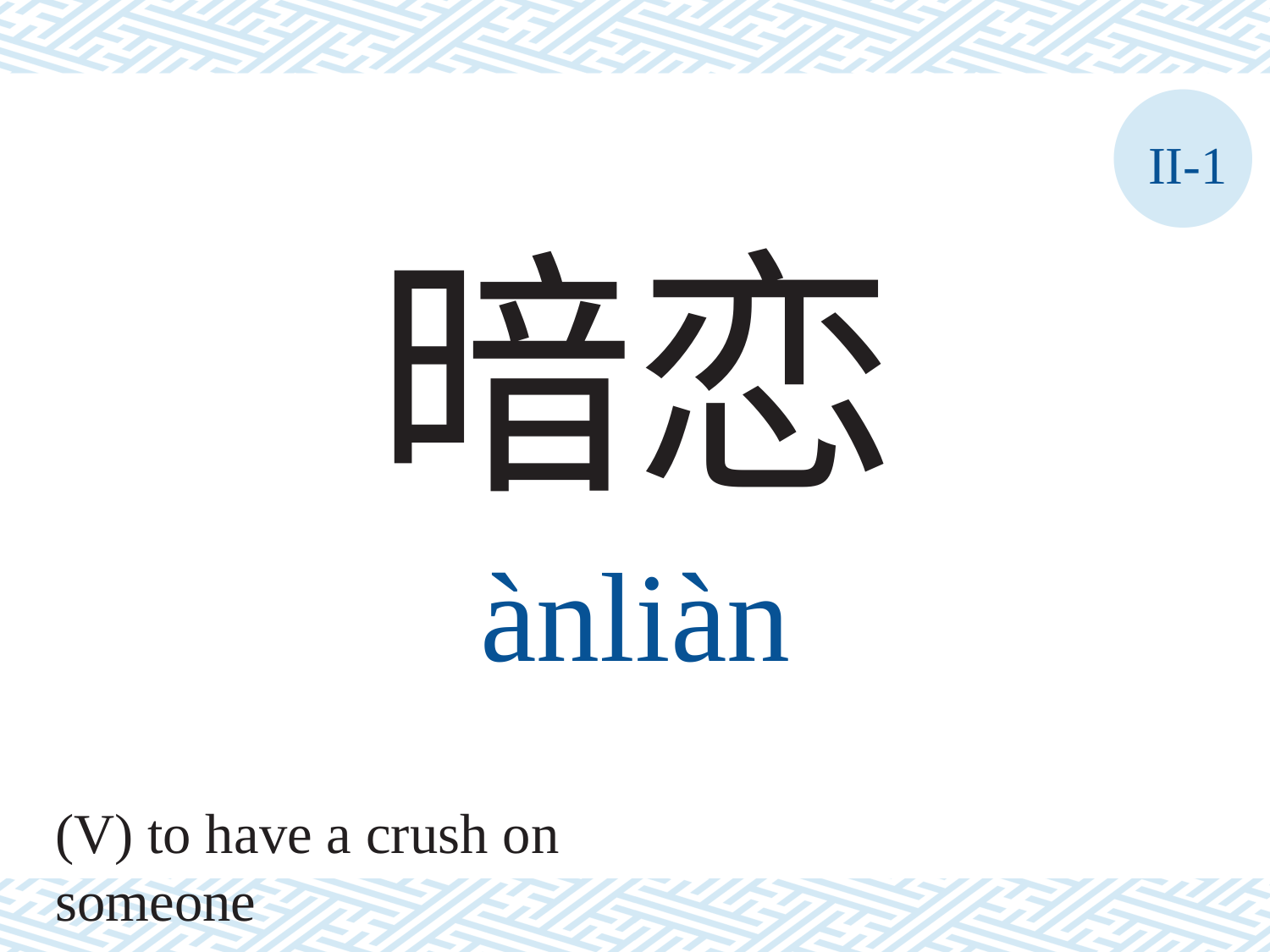

II-1
暗恋
ànliàn
(V) to have a crush on someone